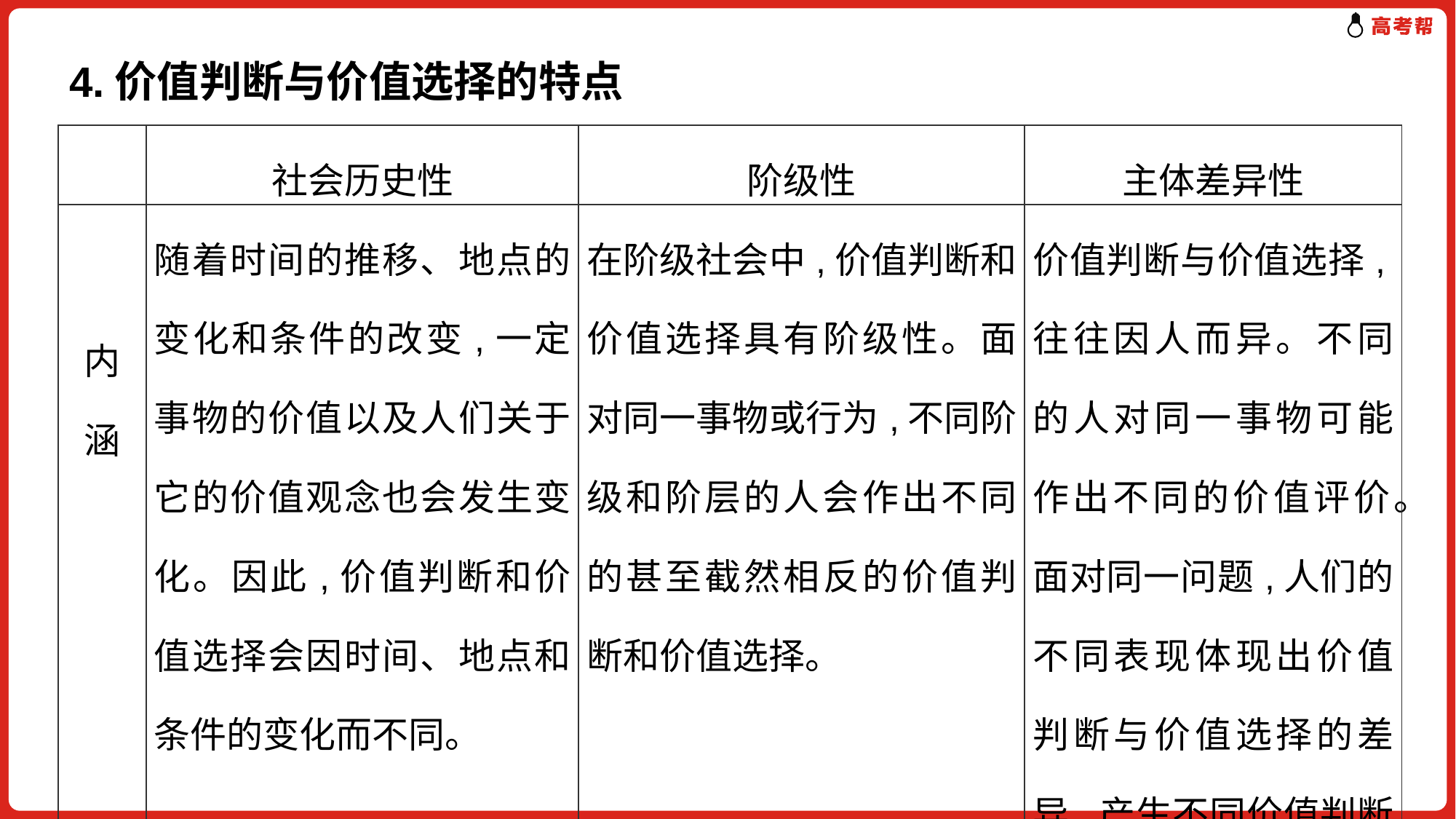

4.价值判断与价值选择的特点
|  | 社会历史性 | 阶级性 | 主体差异性 |
| --- | --- | --- | --- |
| 内 涵 | 随着时间的推移、地点的变化和条件的改变,一定事物的价值以及人们关于它的价值观念也会发生变化。因此,价值判断和价值选择会因时间、地点和条件的变化而不同。 | 在阶级社会中,价值判断和价值选择具有阶级性。面对同一事物或行为,不同阶级和阶层的人会作出不同的甚至截然相反的价值判断和价值选择。 | 价值判断与价值选择,往往因人而异。不同的人对同一事物可能作出不同的价值评价。面对同一问题,人们的不同表现体现出价值判断与价值选择的差异,产生不同价值判断与价值选择的冲突。 |